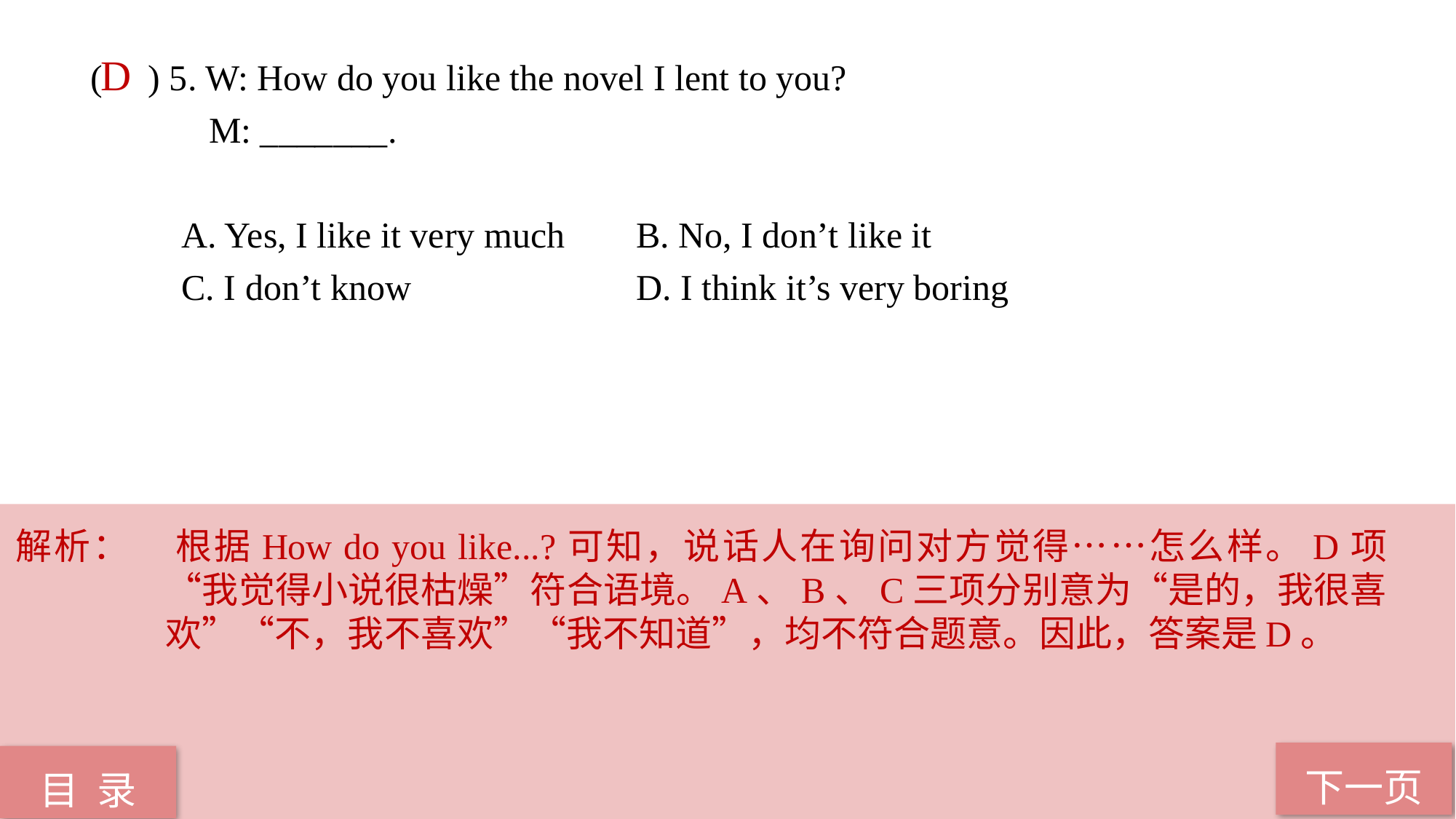

(     ) 5. W: How do you like the novel I lent to you?
             M: _______.

          A. Yes, I like it very much 	B. No, I don’t like it
          C. I don’t know 		D. I think it’s very boring
D
解析：	根据How do you like...?可知，说话人在询问对方觉得……怎么样。D项“我觉得小说很枯燥”符合语境。A、B、C三项分别意为“是的，我很喜欢”“不，我不喜欢”“我不知道”，均不符合题意。因此，答案是D。
下一页